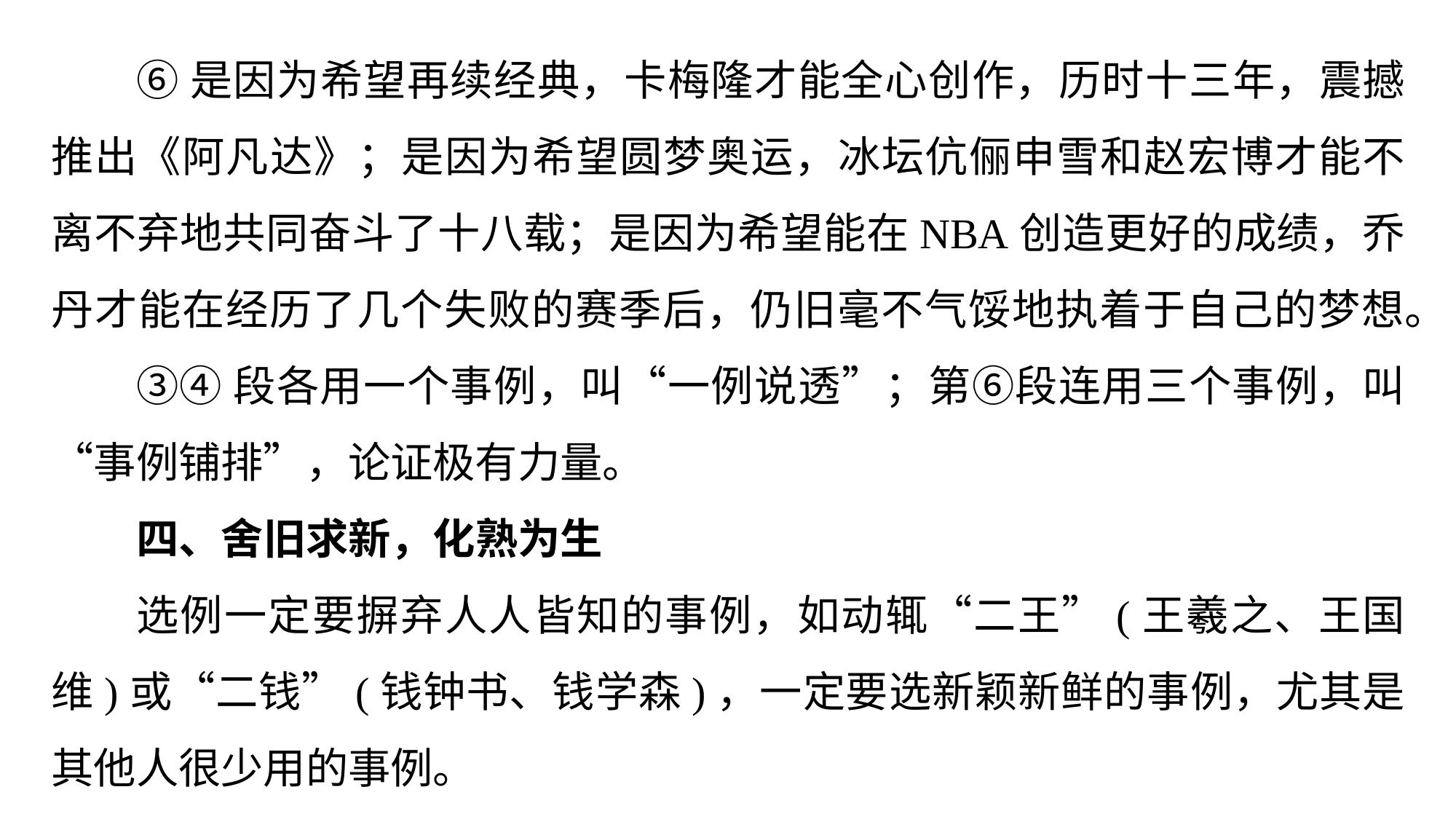

⑥是因为希望再续经典，卡梅隆才能全心创作，历时十三年，震撼推出《阿凡达》；是因为希望圆梦奥运，冰坛伉俪申雪和赵宏博才能不离不弃地共同奋斗了十八载；是因为希望能在NBA创造更好的成绩，乔丹才能在经历了几个失败的赛季后，仍旧毫不气馁地执着于自己的梦想。
③④段各用一个事例，叫“一例说透”；第⑥段连用三个事例，叫“事例铺排”，论证极有力量。
四、舍旧求新，化熟为生
选例一定要摒弃人人皆知的事例，如动辄“二王”(王羲之、王国维)或“二钱”(钱钟书、钱学森)，一定要选新颖新鲜的事例，尤其是其他人很少用的事例。